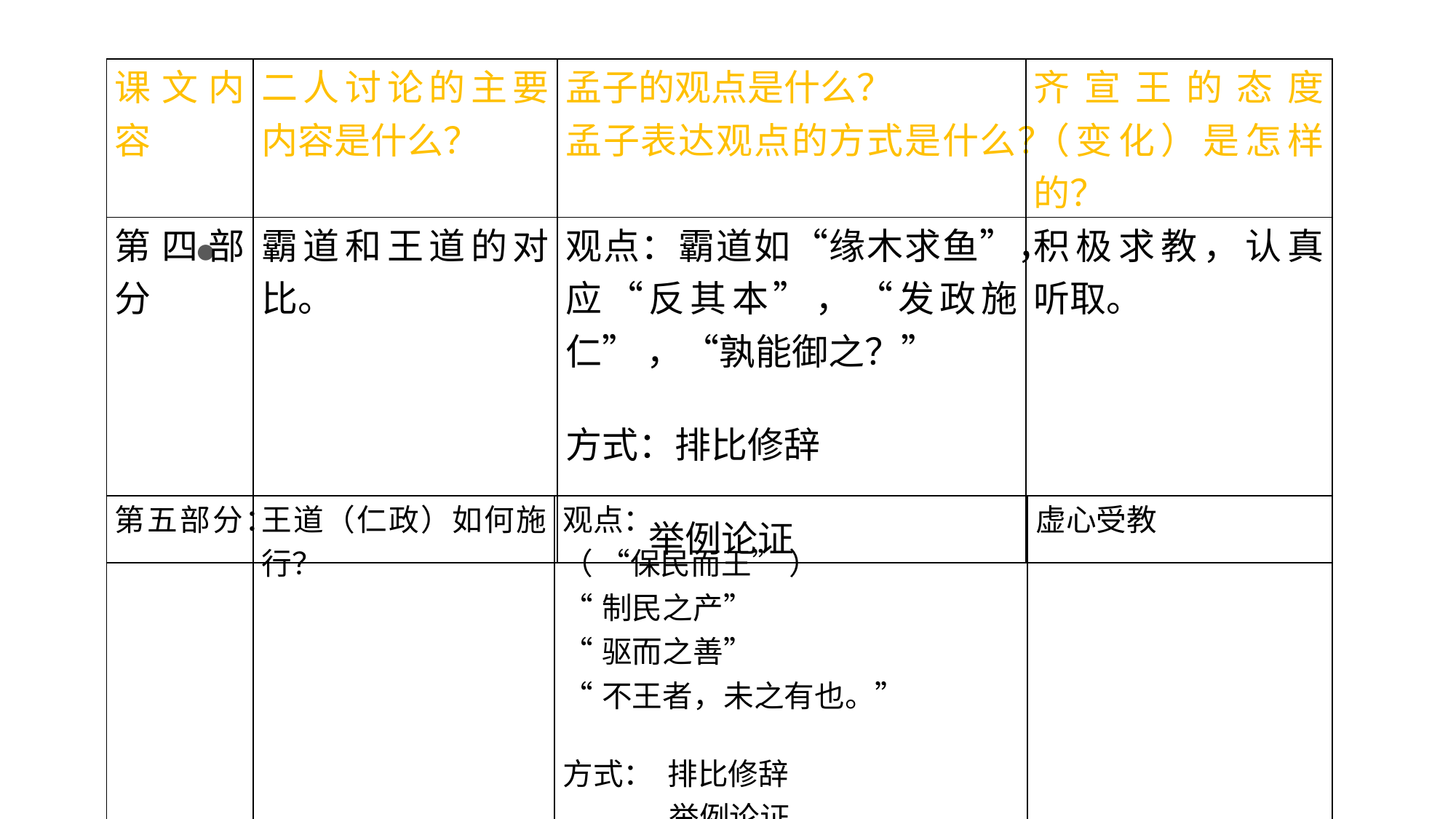

| 课文内容 | 二人讨论的主要内容是什么？ | 孟子的观点是什么？ 孟子表达观点的方式是什么？ | 齐宣王的态度（变化）是怎样的？ |
| --- | --- | --- | --- |
| 第四部分 | 霸道和王道的对比。 | 观点：霸道如“缘木求鱼”，应“反其本”，“发政施仁” ，“孰能御之？” 方式：排比修辞   举例论证 | 积极求教，认真听取。 |

| 第五部分： | 王道（仁政）如何施行？ | 观点： （ “保民而王” ） “制民之产” “驱而之善” “不王者，未之有也。” 方式： 排比修辞 举例论证 | 虚心受教 |
| --- | --- | --- | --- |